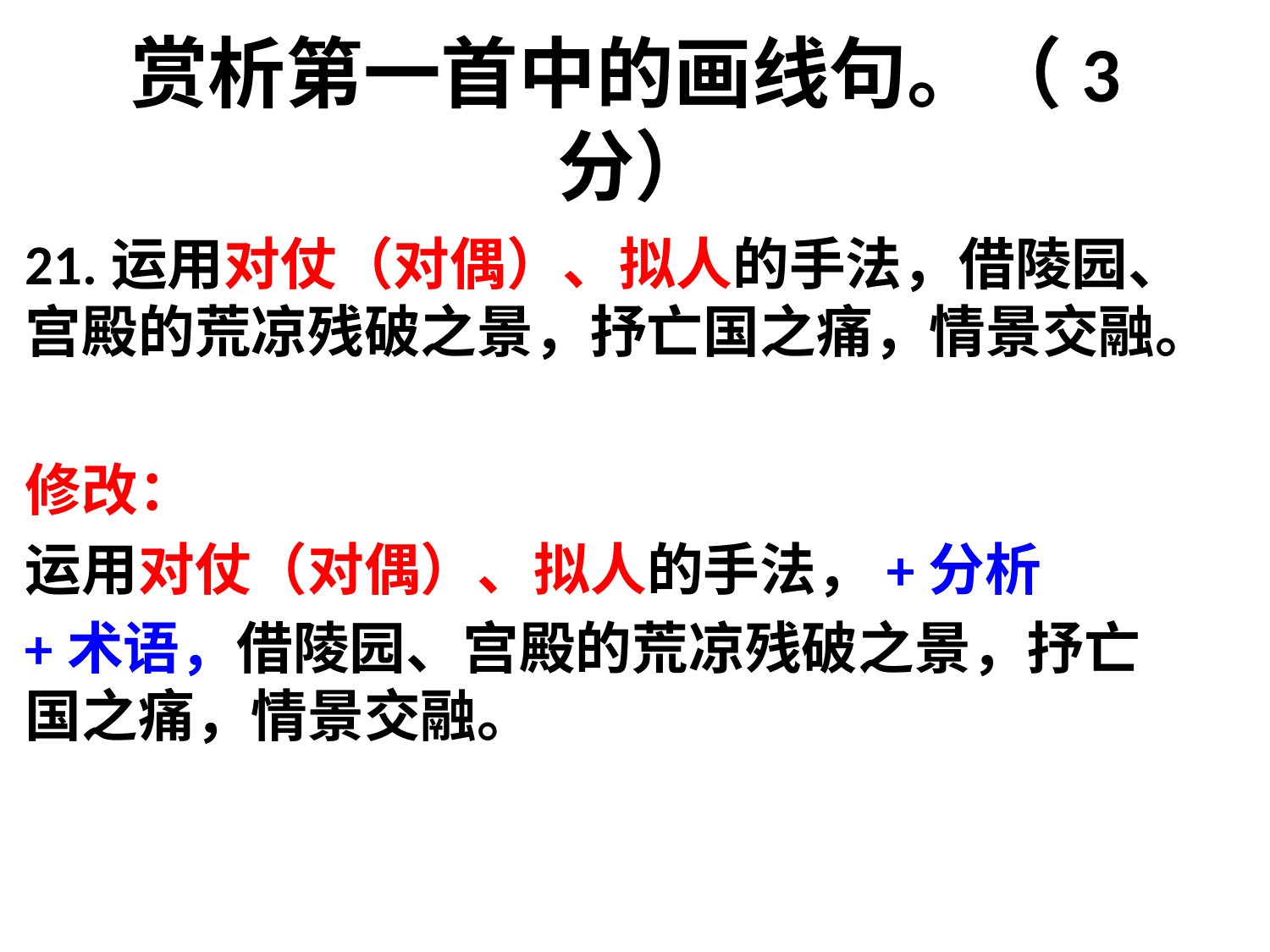

# 赏析第一首中的画线句。（3分）
21.运用对仗（对偶）、拟人的手法，借陵园、宫殿的荒凉残破之景，抒亡国之痛，情景交融。

修改：
运用对仗（对偶）、拟人的手法，+分析
+术语，借陵园、宫殿的荒凉残破之景，抒亡国之痛，情景交融。